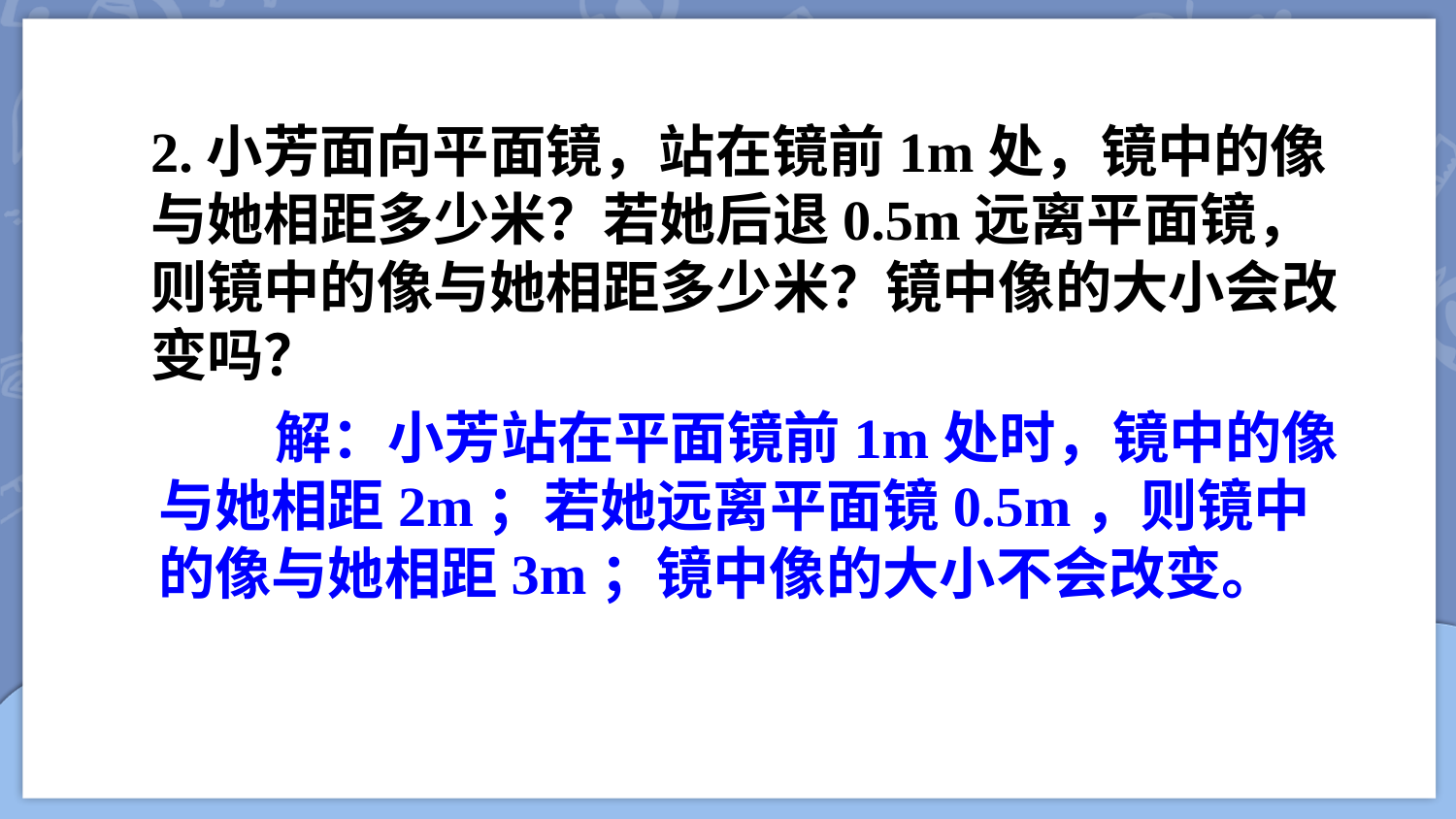

2.小芳面向平面镜，站在镜前1m处，镜中的像与她相距多少米？若她后退0.5m远离平面镜，则镜中的像与她相距多少米？镜中像的大小会改变吗？
        解：小芳站在平面镜前1m处时，镜中的像与她相距2m；若她远离平面镜0.5m，则镜中的像与她相距3m；镜中像的大小不会改变。